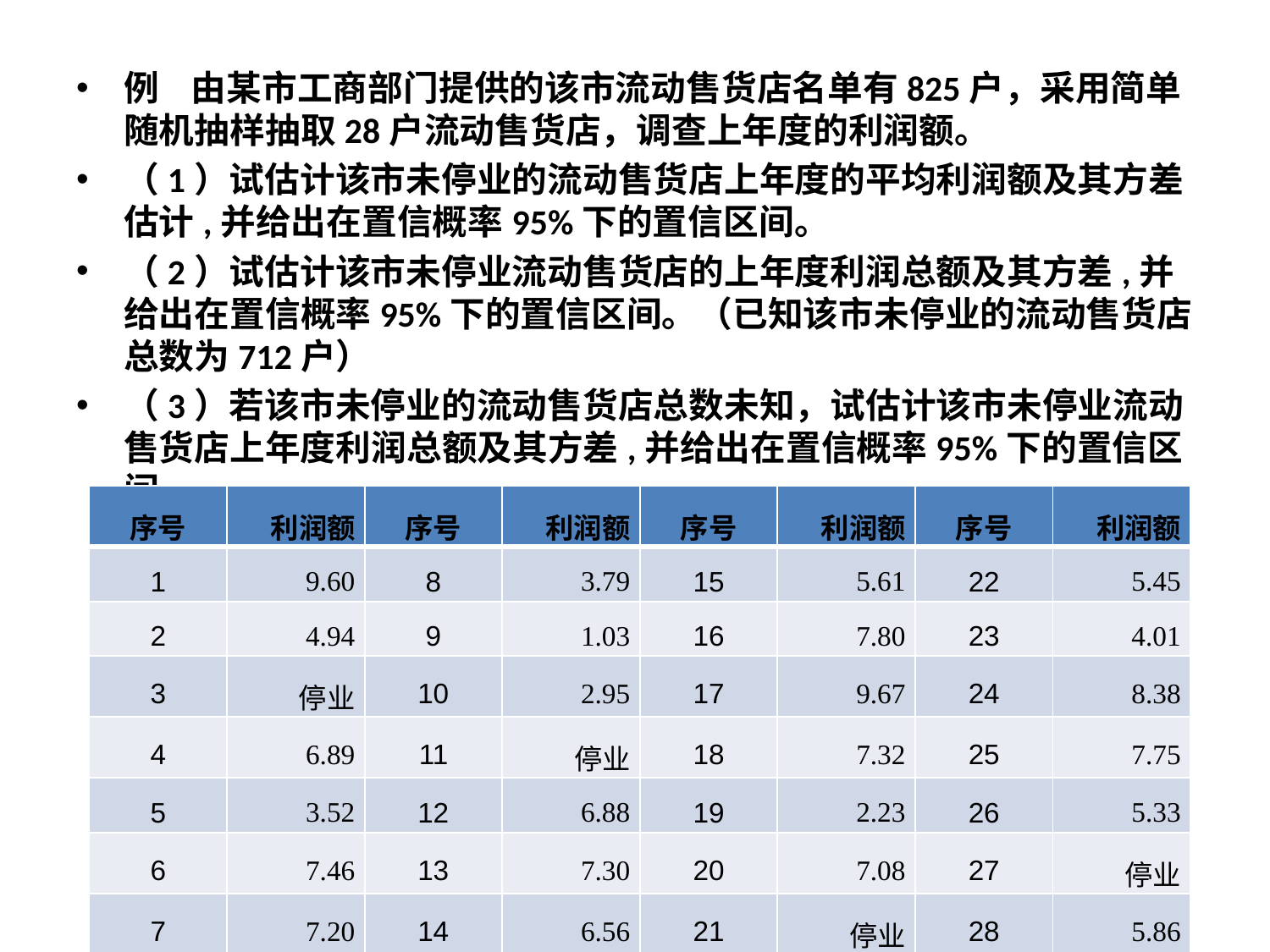

例    由某市工商部门提供的该市流动售货店名单有825户，采用简单随机抽样抽取28户流动售货店，调查上年度的利润额。
（1）试估计该市未停业的流动售货店上年度的平均利润额及其方差估计,并给出在置信概率95%下的置信区间。
（2）试估计该市未停业流动售货店的上年度利润总额及其方差,并给出在置信概率95%下的置信区间。（已知该市未停业的流动售货店总数为712户）
（3）若该市未停业的流动售货店总数未知，试估计该市未停业流动售货店上年度利润总额及其方差,并给出在置信概率95%下的置信区间。

| 序号 | 利润额 | 序号 | 利润额 | 序号 | 利润额 | 序号 | 利润额 |
| --- | --- | --- | --- | --- | --- | --- | --- |
| 1 | 9.60 | 8 | 3.79 | 15 | 5.61 | 22 | 5.45 |
| 2 | 4.94 | 9 | 1.03 | 16 | 7.80 | 23 | 4.01 |
| 3 | 停业 | 10 | 2.95 | 17 | 9.67 | 24 | 8.38 |
| 4 | 6.89 | 11 | 停业 | 18 | 7.32 | 25 | 7.75 |
| 5 | 3.52 | 12 | 6.88 | 19 | 2.23 | 26 | 5.33 |
| 6 | 7.46 | 13 | 7.30 | 20 | 7.08 | 27 | 停业 |
| 7 | 7.20 | 14 | 6.56 | 21 | 停业 | 28 | 5.86 |